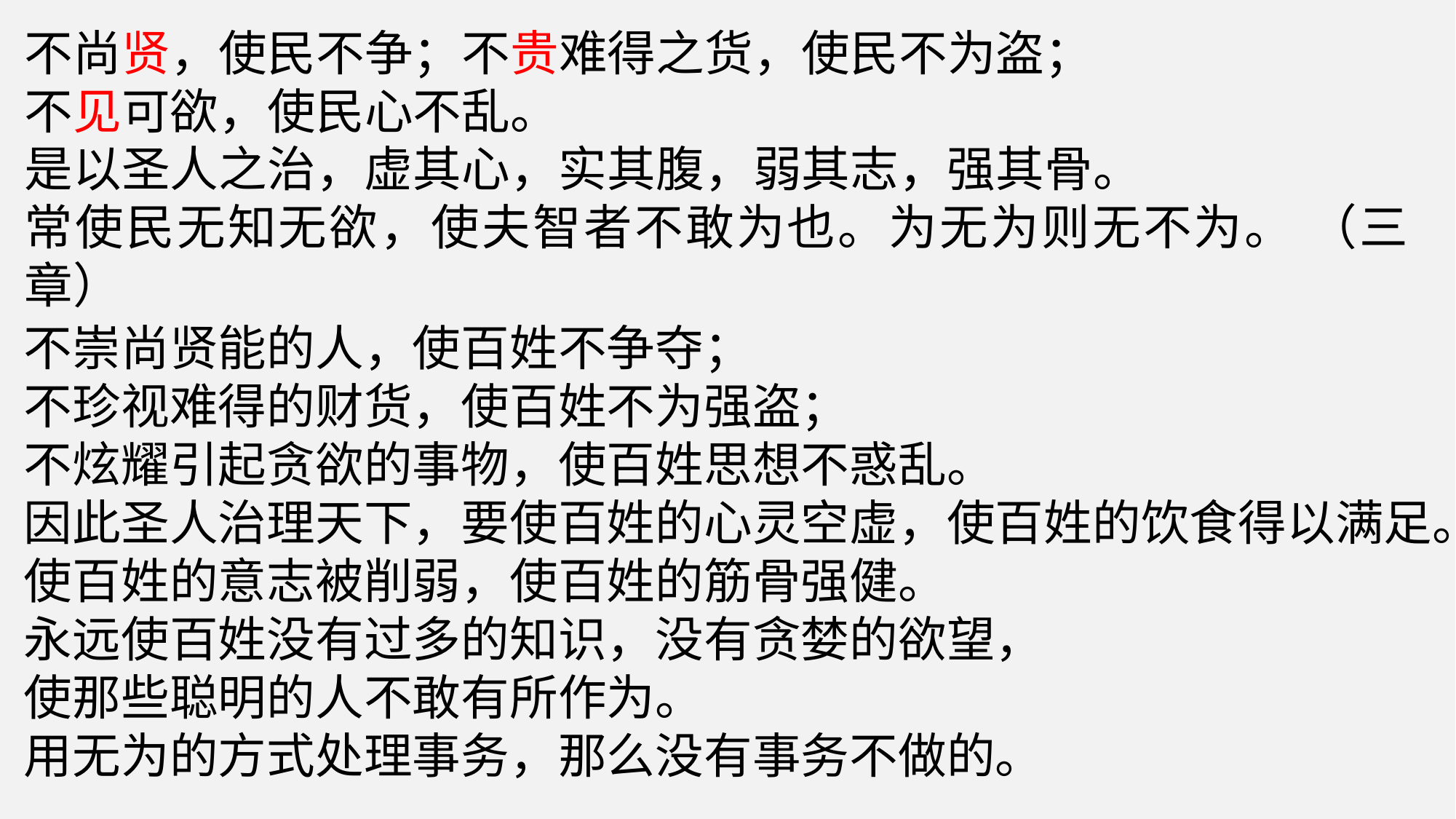

不尚贤，使民不争；不贵难得之货，使民不为盗；
不见可欲，使民心不乱。
是以圣人之治，虚其心，实其腹，弱其志，强其骨。
常使民无知无欲，使夫智者不敢为也。为无为则无不为。 （三章）
不崇尚贤能的人，使百姓不争夺；
不珍视难得的财货，使百姓不为强盗；
不炫耀引起贪欲的事物，使百姓思想不惑乱。
因此圣人治理天下，要使百姓的心灵空虚，使百姓的饮食得以满足。
使百姓的意志被削弱，使百姓的筋骨强健。
永远使百姓没有过多的知识，没有贪婪的欲望，
使那些聪明的人不敢有所作为。
用无为的方式处理事务，那么没有事务不做的。